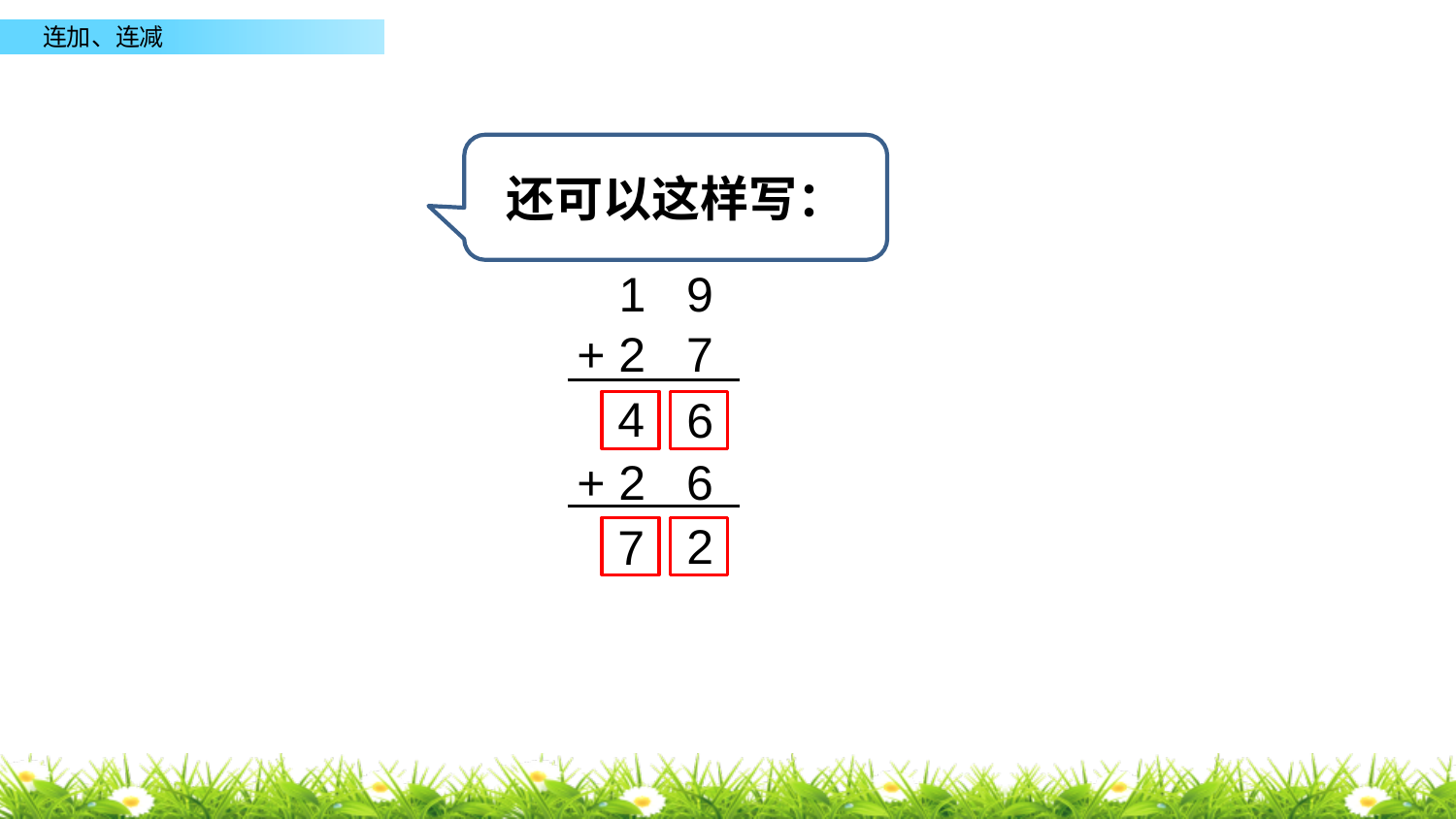

还可以这样写：
1   9
+ 2   7
4
6

+ 2   6
2
7